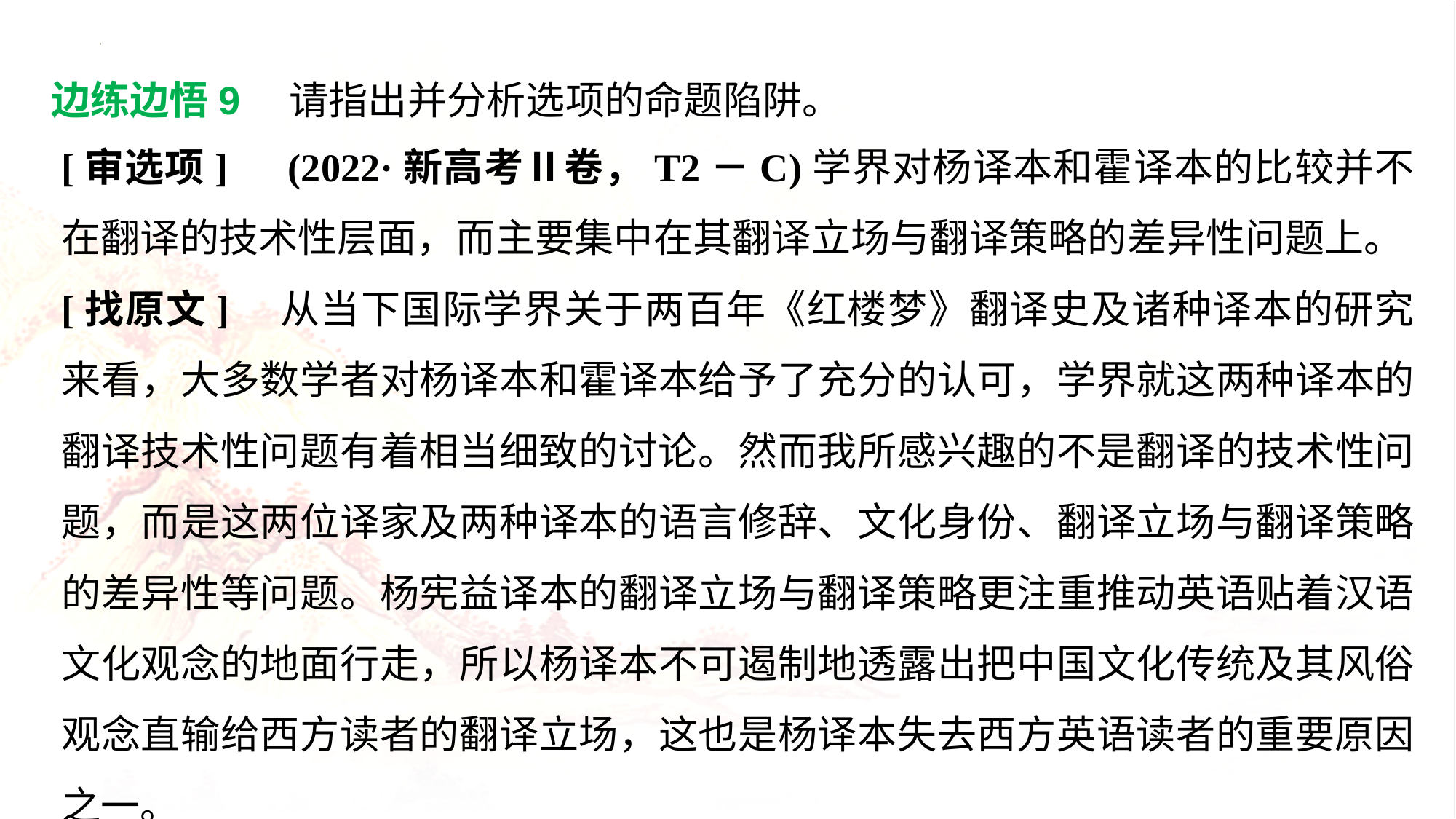

边练边悟9　请指出并分析选项的命题陷阱。
[审选项]　(2022·新高考Ⅱ卷，T2－C)学界对杨译本和霍译本的比较并不在翻译的技术性层面，而主要集中在其翻译立场与翻译策略的差异性问题上。
[找原文]　从当下国际学界关于两百年《红楼梦》翻译史及诸种译本的研究来看，大多数学者对杨译本和霍译本给予了充分的认可，学界就这两种译本的翻译技术性问题有着相当细致的讨论。然而我所感兴趣的不是翻译的技术性问题，而是这两位译家及两种译本的语言修辞、文化身份、翻译立场与翻译策略的差异性等问题。杨宪益译本的翻译立场与翻译策略更注重推动英语贴着汉语文化观念的地面行走，所以杨译本不可遏制地透露出把中国文化传统及其风俗观念直输给西方读者的翻译立场，这也是杨译本失去西方英语读者的重要原因之一。